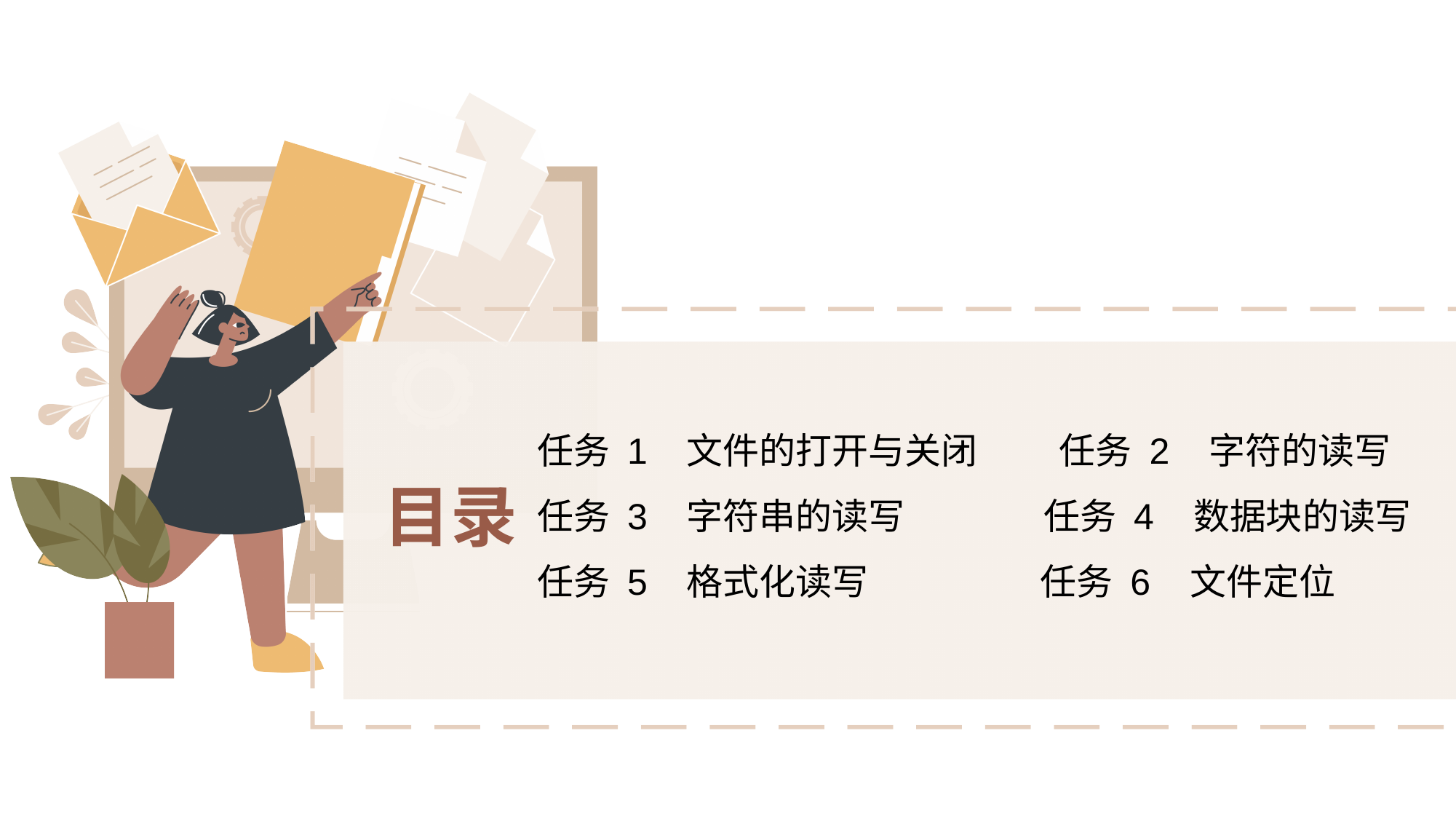

任务 1   文件的打开与关闭          任务 2   字符的读写
任务 3   字符串的读写                 任务 4   数据块的读写
任务 5   格式化读写                     任务 6   文件定位
目录